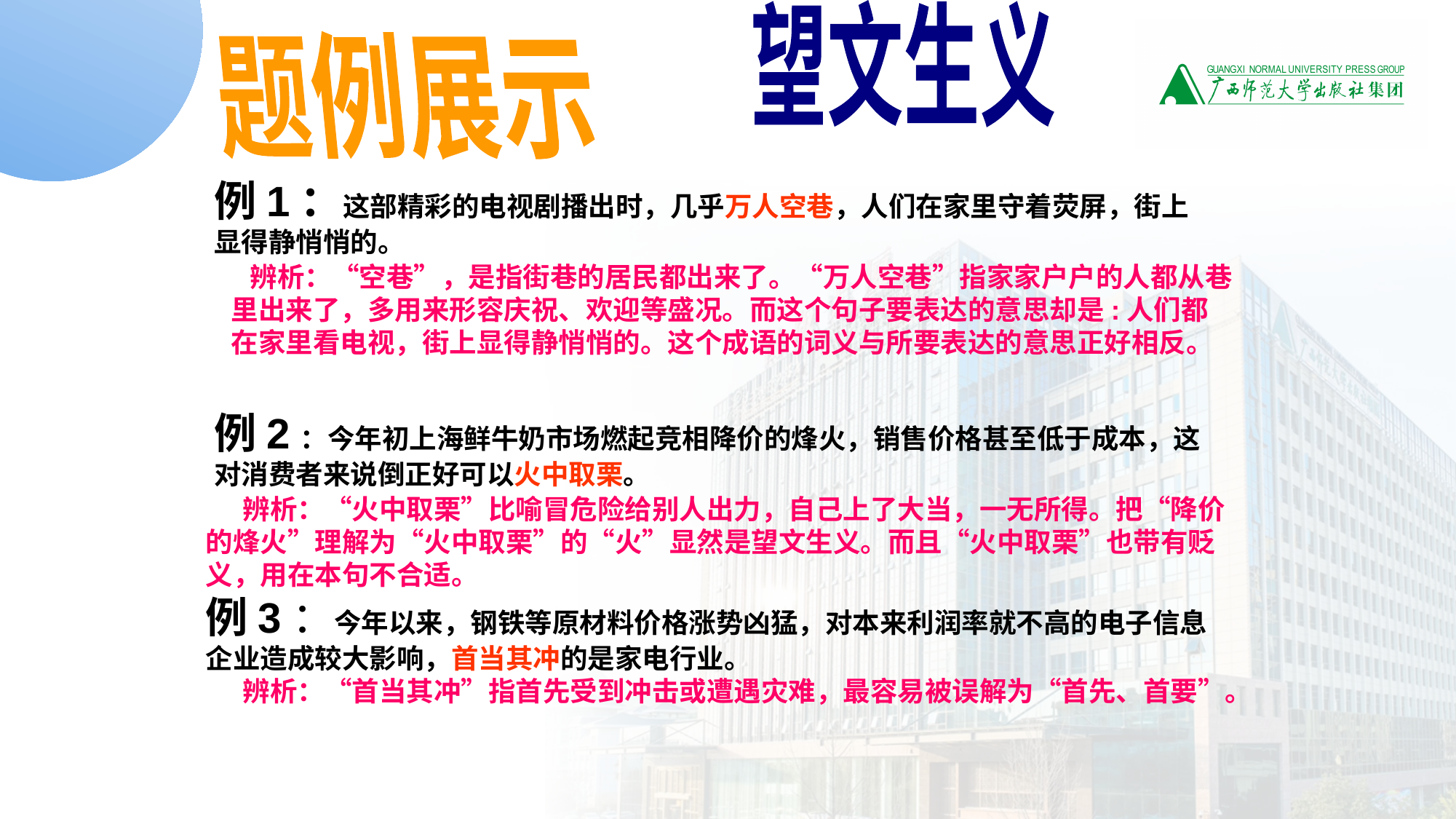

望文生义
题例展示
例1：这部精彩的电视剧播出时，几乎万人空巷，人们在家里守着荧屏，街上显得静悄悄的。
  辨析：“空巷”，是指街巷的居民都出来了。“万人空巷”指家家户户的人都从巷里出来了，多用来形容庆祝、欢迎等盛况。而这个句子要表达的意思却是:人们都在家里看电视，街上显得静悄悄的。这个成语的词义与所要表达的意思正好相反。
例2：今年初上海鲜牛奶市场燃起竞相降价的烽火，销售价格甚至低于成本，这对消费者来说倒正好可以火中取栗。
     辨析：“火中取栗”比喻冒危险给别人出力，自己上了大当，一无所得。把“降价的烽火”理解为“火中取栗”的“火”显然是望文生义。而且“火中取栗”也带有贬义，用在本句不合适。
例3：今年以来，钢铁等原材料价格涨势凶猛，对本来利润率就不高的电子信息企业造成较大影响，首当其冲的是家电行业。
     辨析：“首当其冲”指首先受到冲击或遭遇灾难，最容易被误解为“首先、首要”。